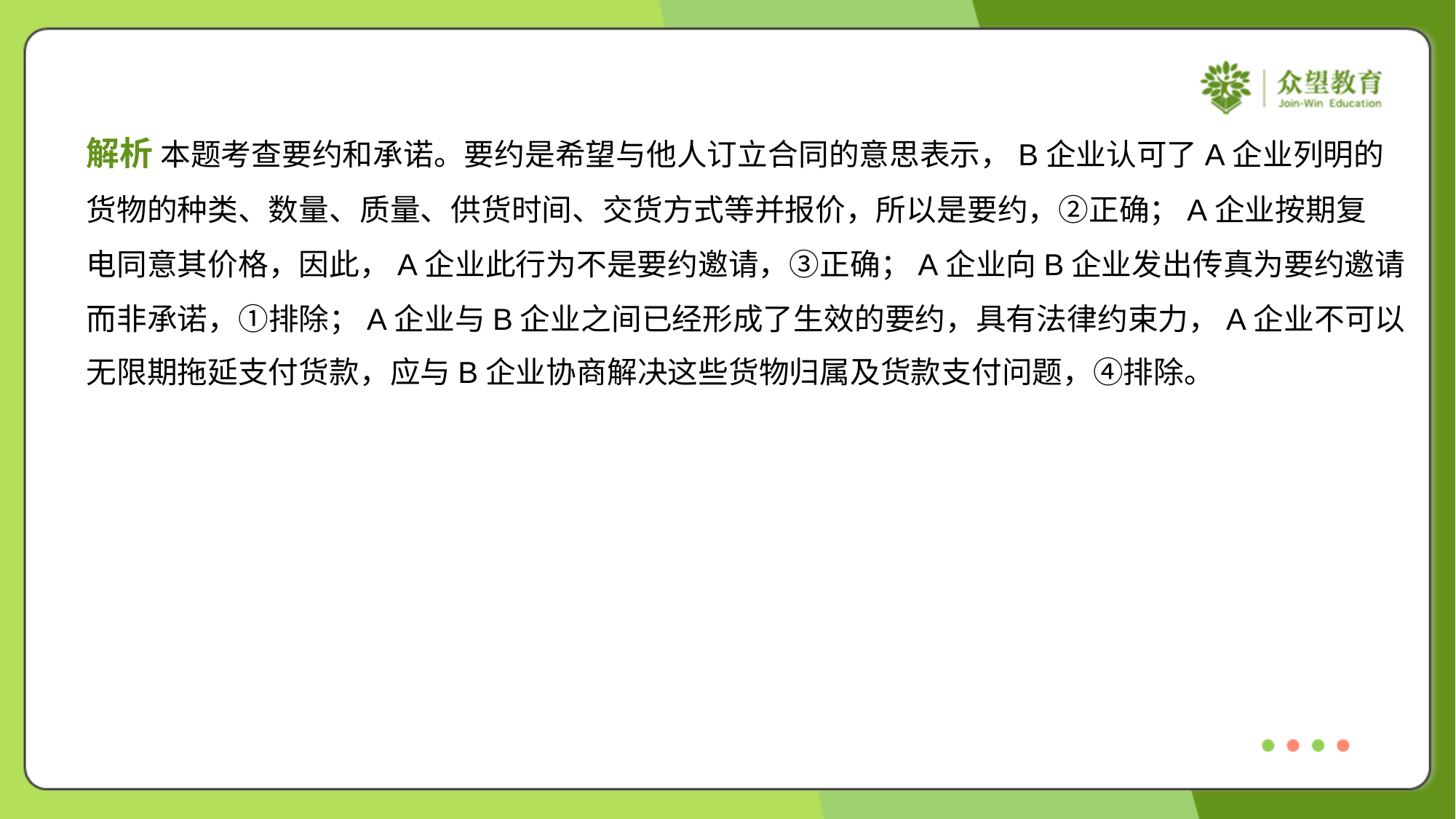

解析 本题考查要约和承诺。要约是希望与他人订立合同的意思表示，B企业认可了A企业列明的
货物的种类、数量、质量、供货时间、交货方式等并报价，所以是要约，②正确；A企业按期复
电同意其价格，因此，A企业此行为不是要约邀请，③正确；A企业向B企业发出传真为要约邀请
而非承诺，①排除；A企业与B企业之间已经形成了生效的要约，具有法律约束力，A企业不可以
无限期拖延支付货款，应与B企业协商解决这些货物归属及货款支付问题，④排除。